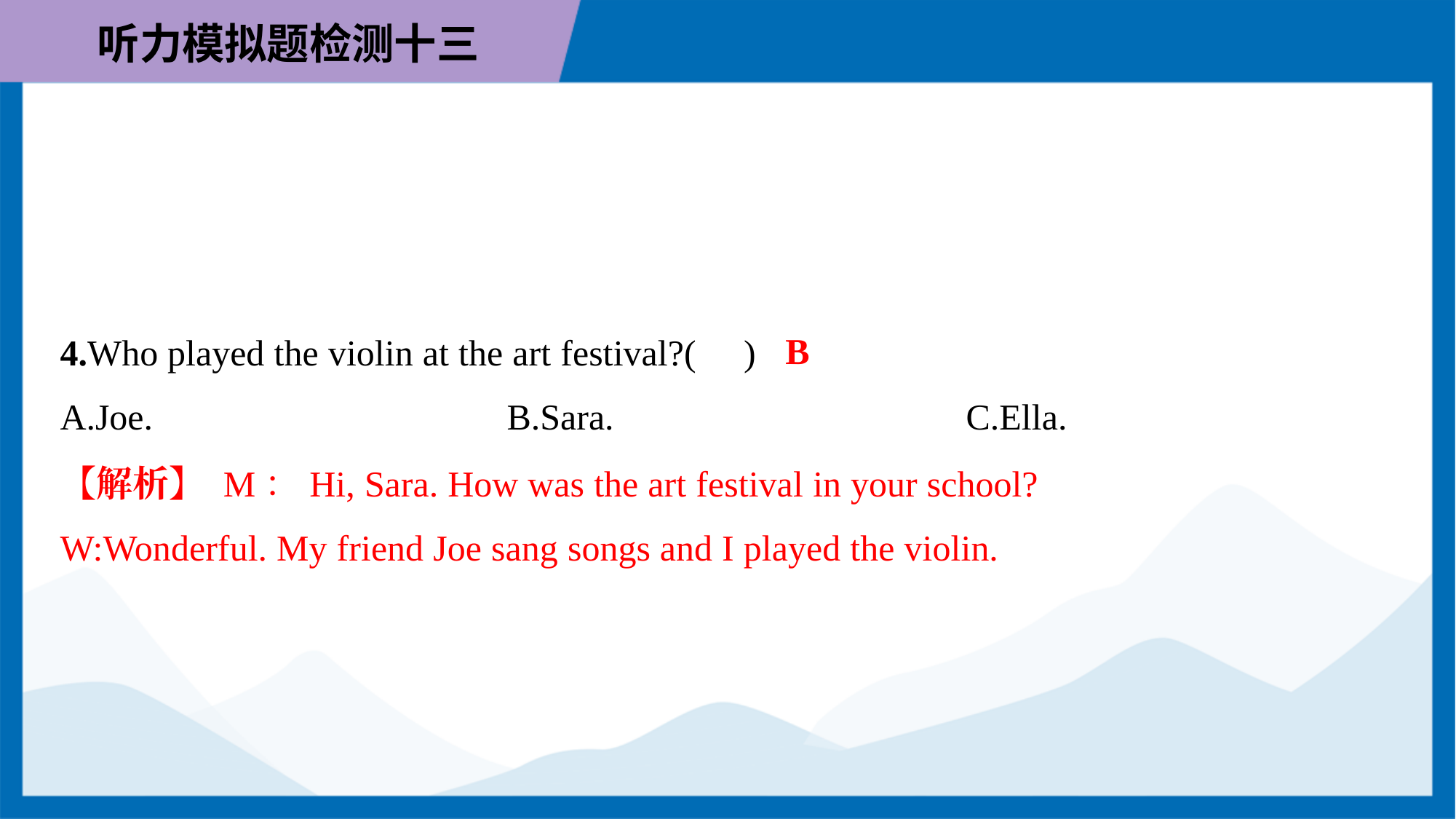

B
4.Who played the violin at the art festival?(     )
A.Joe.	B.Sara.	C.Ella.
【解析】 M：Hi, Sara. How was the art festival in your school?
W:Wonderful. My friend Joe sang songs and I played the violin.